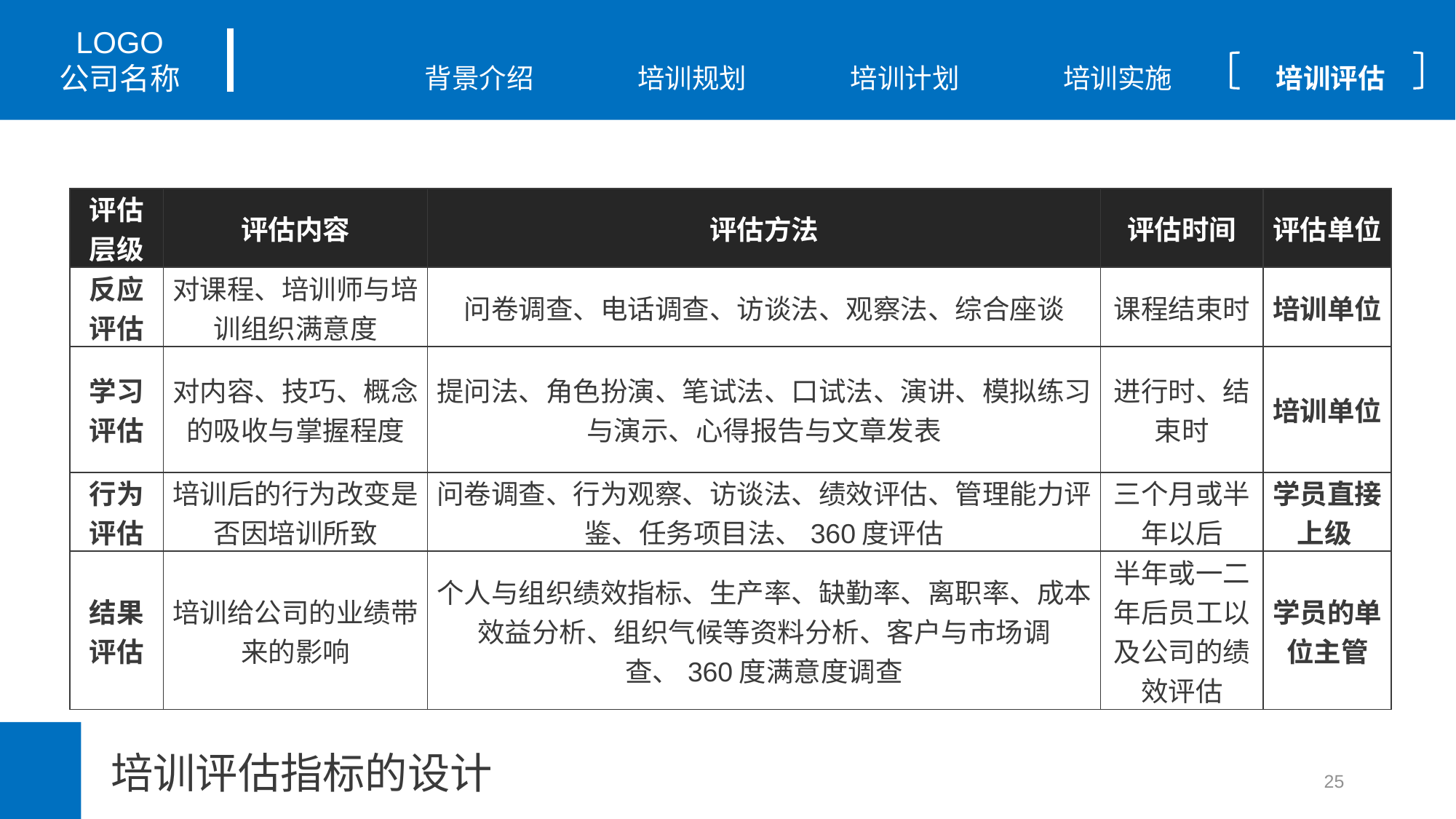

| 评估层级 | 评估内容 | 评估方法 | 评估时间 | 评估单位 |
| --- | --- | --- | --- | --- |
| 反应评估 | 对课程、培训师与培训组织满意度 | 问卷调查、电话调查、访谈法、观察法、综合座谈 | 课程结束时 | 培训单位 |
| 学习评估 | 对内容、技巧、概念的吸收与掌握程度 | 提问法、角色扮演、笔试法、口试法、演讲、模拟练习与演示、心得报告与文章发表 | 进行时、结束时 | 培训单位 |
| 行为评估 | 培训后的行为改变是否因培训所致 | 问卷调查、行为观察、访谈法、绩效评估、管理能力评鉴、任务项目法、360度评估 | 三个月或半年以后 | 学员直接上级 |
| 结果评估 | 培训给公司的业绩带来的影响 | 个人与组织绩效指标、生产率、缺勤率、离职率、成本效益分析、组织气候等资料分析、客户与市场调查、360度满意度调查 | 半年或一二年后员工以及公司的绩效评估 | 学员的单位主管 |
培训评估指标的设计
25